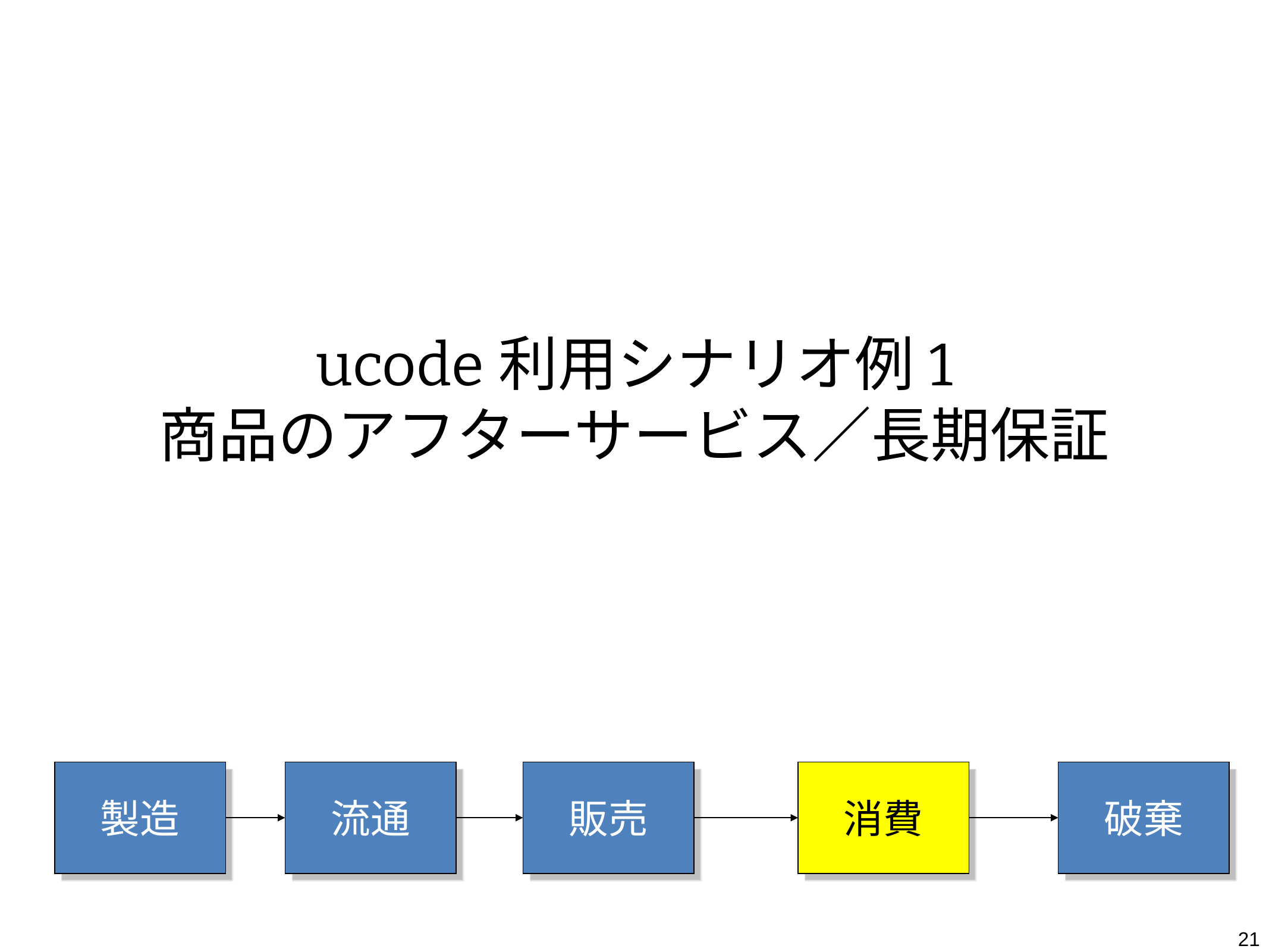

# ucode利用シナリオ例1 商品のアフターサービス／長期保証

製造
流通
販売
消費
破棄
21